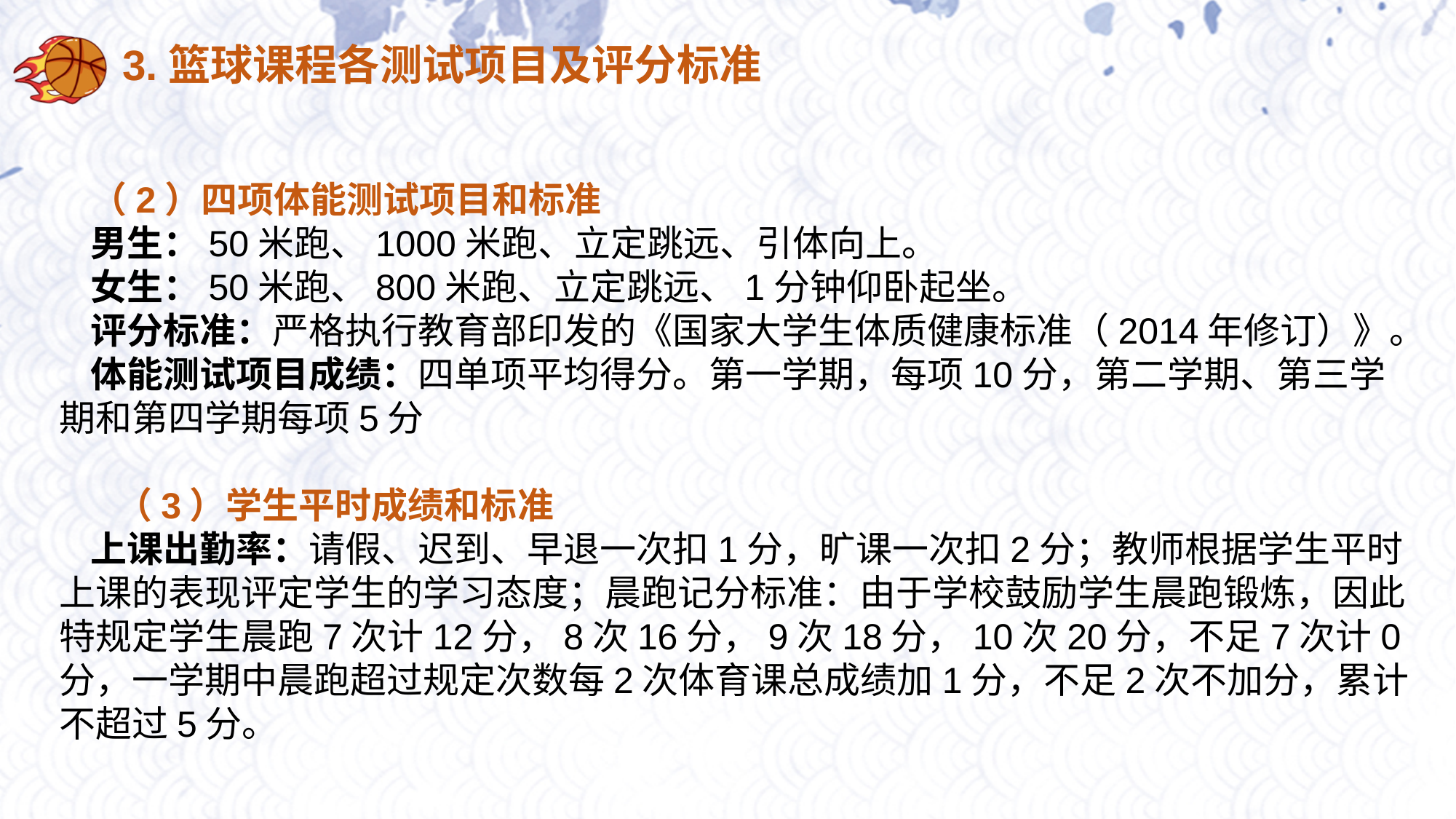

3.篮球课程各测试项目及评分标准
（2）四项体能测试项目和标准
男生：50米跑、1000米跑、立定跳远、引体向上。
女生：50米跑、800米跑、立定跳远、1分钟仰卧起坐。
评分标准：严格执行教育部印发的《国家大学生体质健康标准（2014年修订）》。
体能测试项目成绩：四单项平均得分。第一学期，每项10分，第二学期、第三学期和第四学期每项5分

  （3）学生平时成绩和标准
上课出勤率：请假、迟到、早退一次扣1分，旷课一次扣2分；教师根据学生平时上课的表现评定学生的学习态度；晨跑记分标准：由于学校鼓励学生晨跑锻炼，因此特规定学生晨跑7次计12分，8次16分，9次18分，10次20分，不足7次计0分，一学期中晨跑超过规定次数每2次体育课总成绩加1分，不足2次不加分，累计不超过5分。